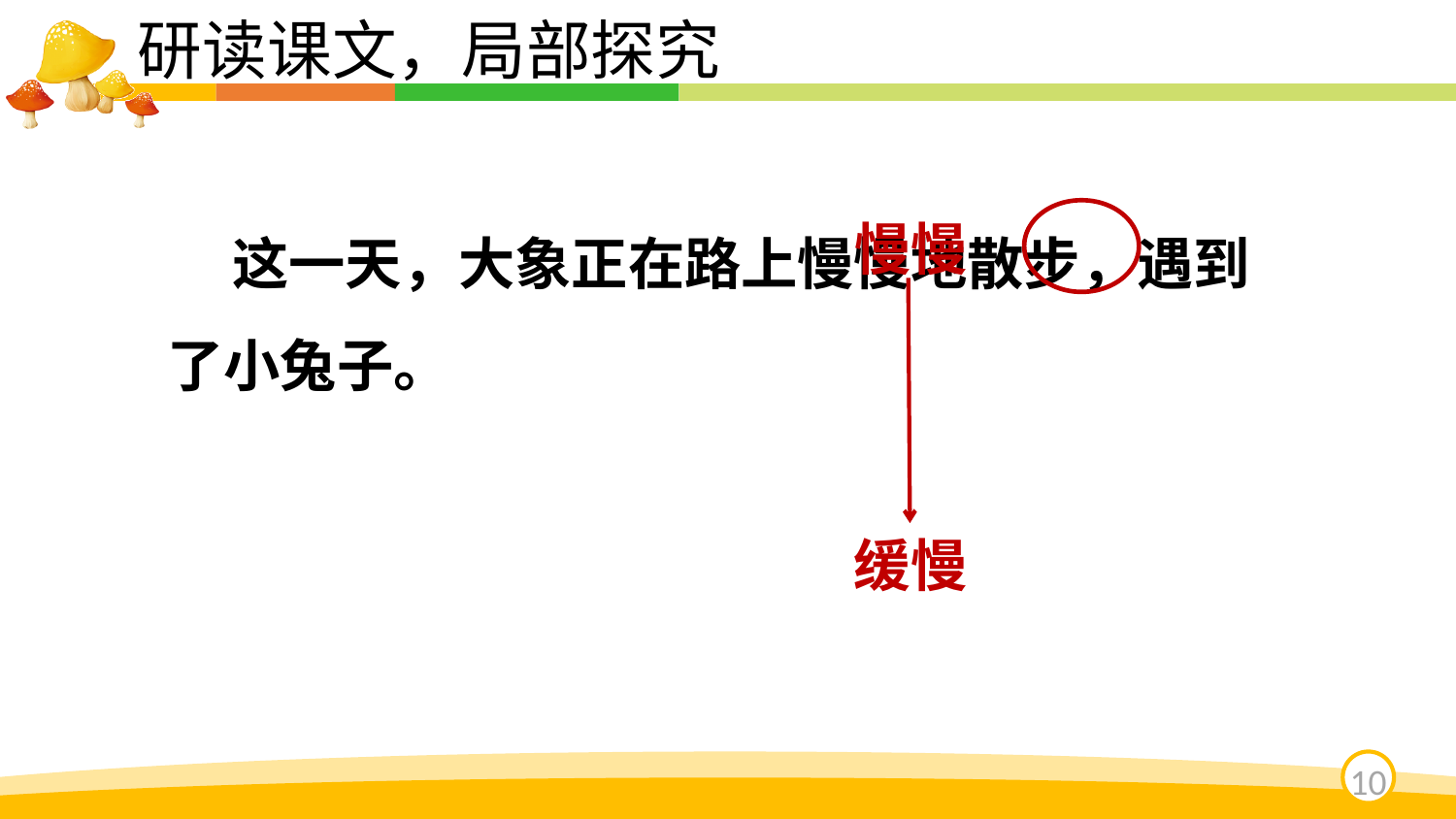

研读课文，局部探究
    这一天，大象正在路上慢慢地散步，遇到了小兔子。

慢慢
缓慢